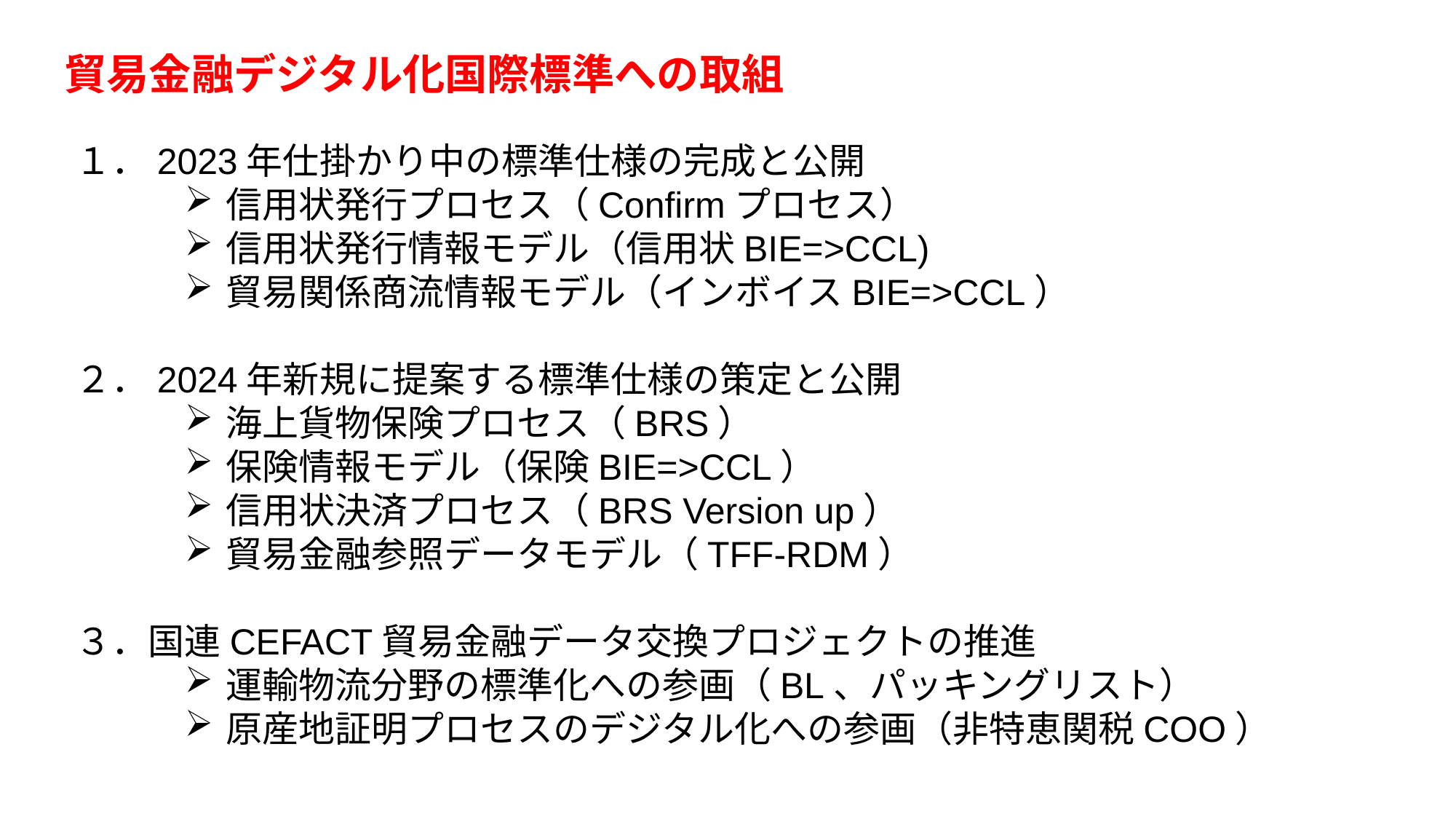

貿易金融デジタル化国際標準への取組
１．2023年仕掛かり中の標準仕様の完成と公開
信用状発行プロセス（Confirmプロセス）
信用状発行情報モデル（信用状BIE=>CCL)
貿易関係商流情報モデル（インボイスBIE=>CCL）

２．2024年新規に提案する標準仕様の策定と公開
海上貨物保険プロセス（BRS）
保険情報モデル（保険BIE=>CCL）
信用状決済プロセス（BRS Version up）
貿易金融参照データモデル（TFF-RDM）

３．国連CEFACT貿易金融データ交換プロジェクトの推進
運輸物流分野の標準化への参画（BL、パッキングリスト）
原産地証明プロセスのデジタル化への参画（非特恵関税COO）